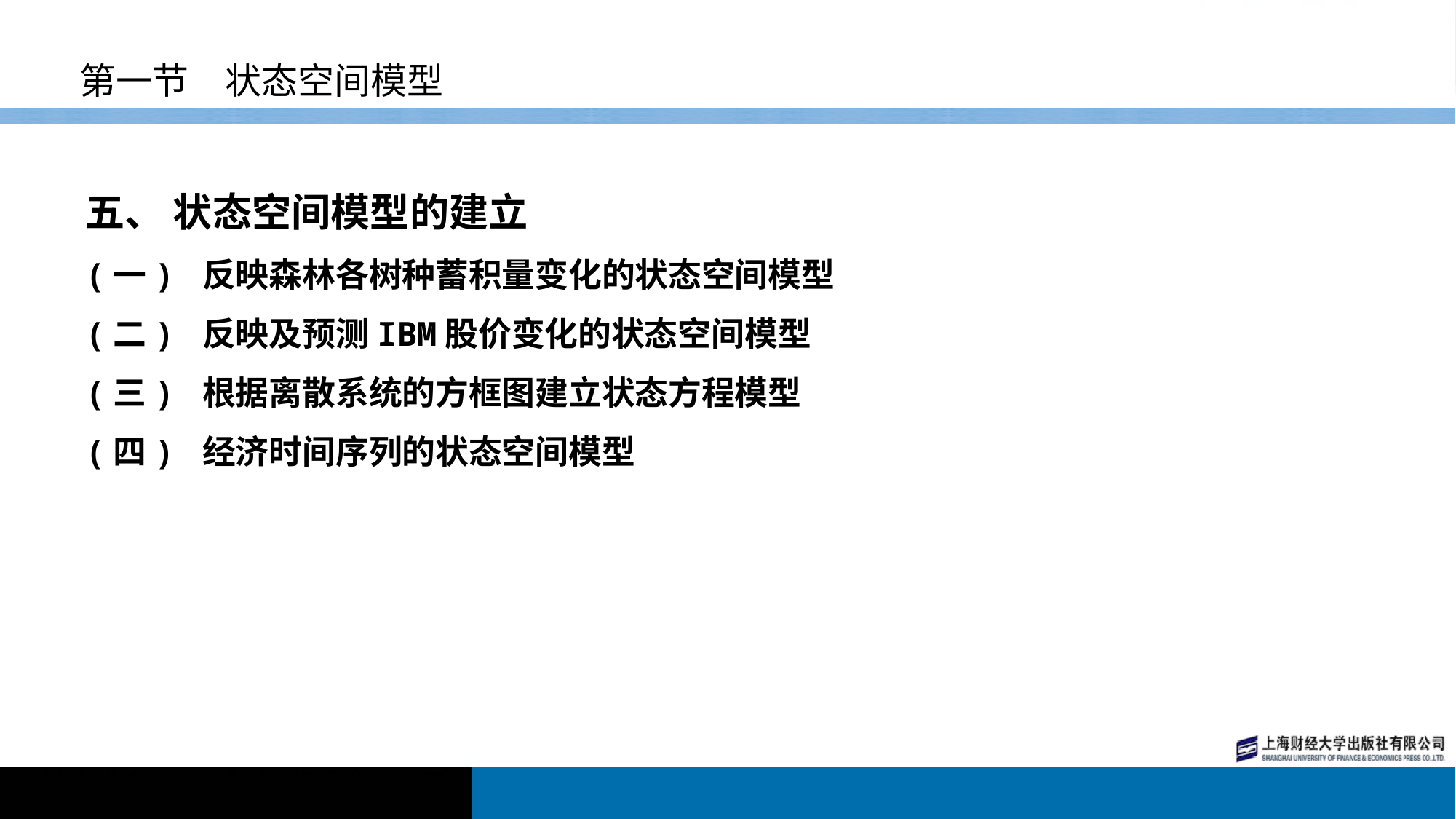

# 第一节　状态空间模型
五、 状态空间模型的建立
(一) 反映森林各树种蓄积量变化的状态空间模型
(二) 反映及预测IBM股价变化的状态空间模型
(三) 根据离散系统的方框图建立状态方程模型
(四) 经济时间序列的状态空间模型
8